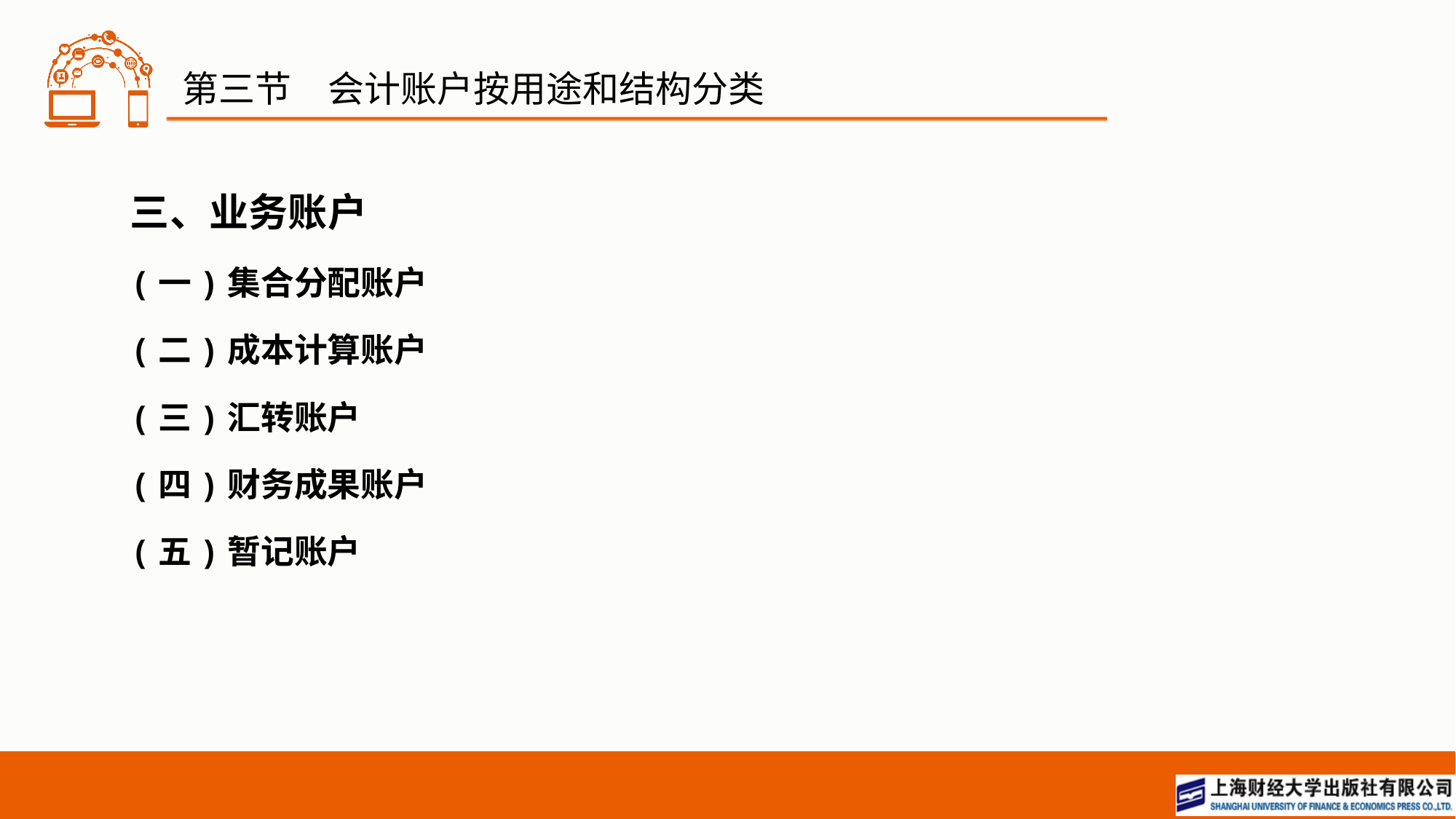

# 第三节　会计账户按用途和结构分类
三、业务账户
(一)集合分配账户
(二)成本计算账户
(三)汇转账户
(四)财务成果账户
(五)暂记账户